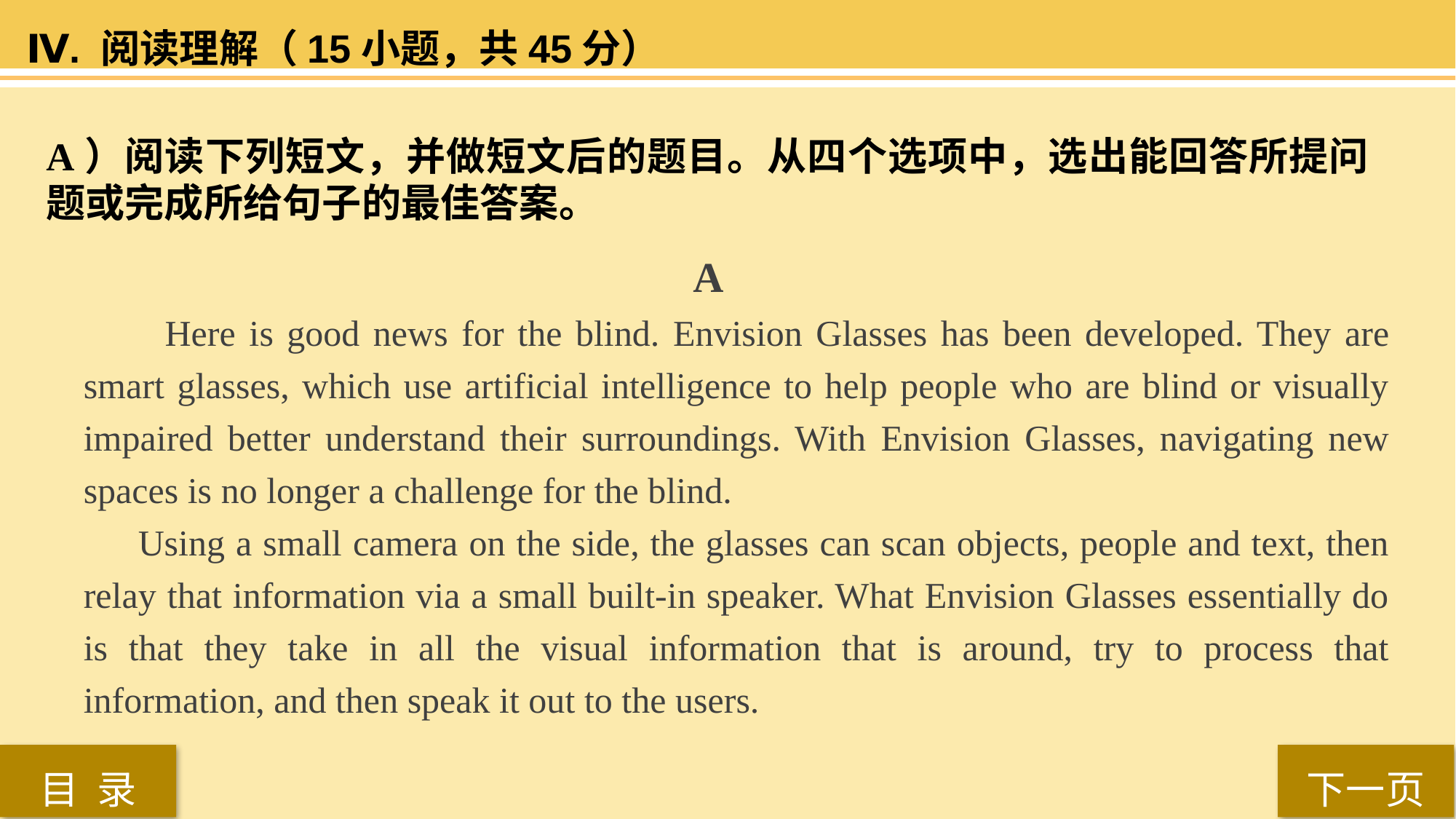

Ⅳ. 阅读理解（15小题，共45分）
A）阅读下列短文，并做短文后的题目。从四个选项中，选出能回答所提问题或完成所给句子的最佳答案。
                                                                   A
      Here is good news for the blind. Envision Glasses has been developed. They are smart glasses, which use artificial intelligence to help people who are blind or visually impaired better understand their surroundings. With Envision Glasses, navigating new spaces is no longer a challenge for the blind.
Using a small camera on the side, the glasses can scan objects, people and text, then relay that information via a small built-in speaker. What Envision Glasses essentially do is that they take in all the visual information that is around, try to process that information, and then speak it out to the users.